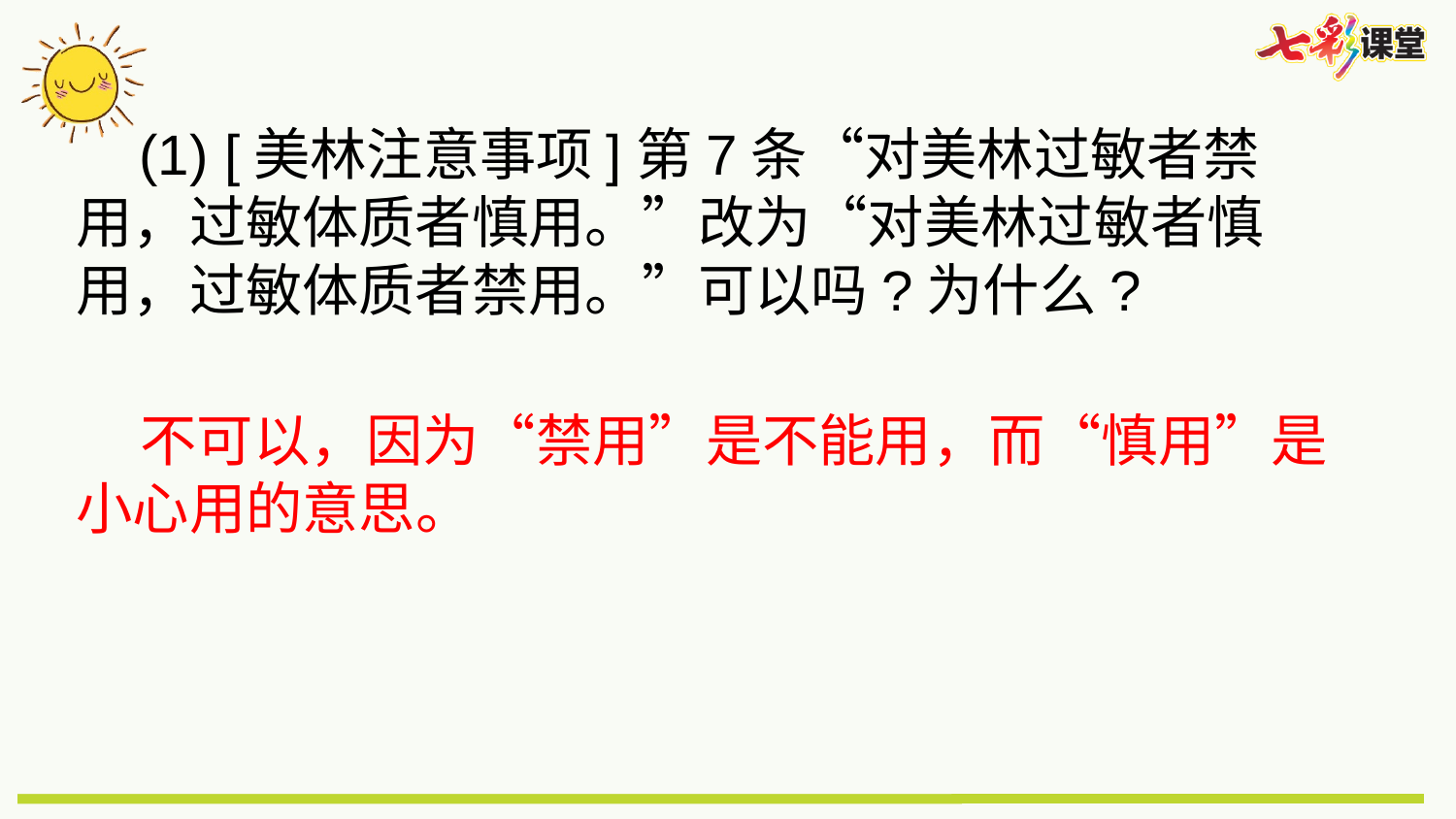

(1) [美林注意事项]第7条“对美林过敏者禁用，过敏体质者慎用。”改为“对美林过敏者慎用，过敏体质者禁用。”可以吗?为什么?
    不可以，因为“禁用”是不能用，而“慎用”是小心用的意思。